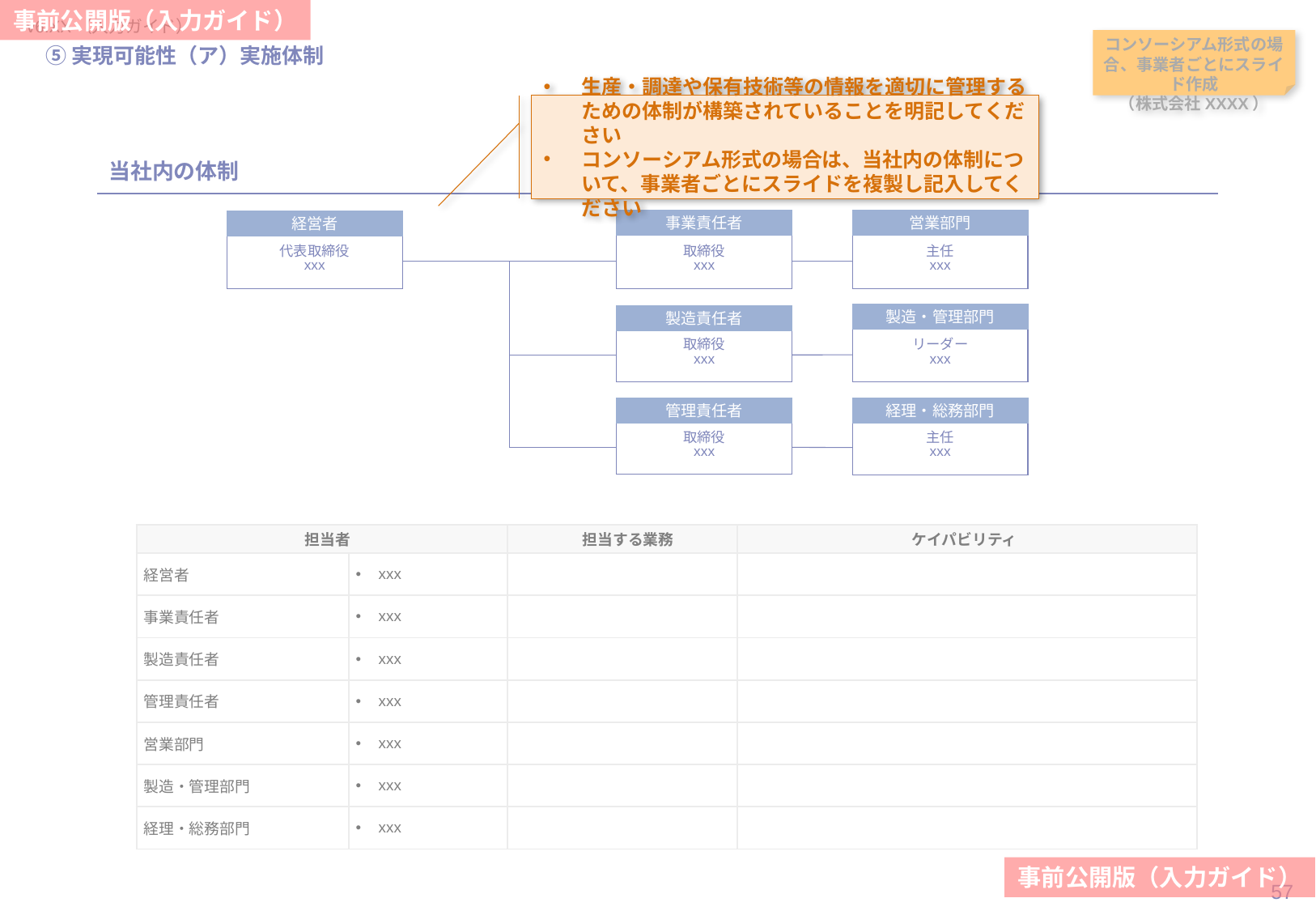

コンソーシアム形式の場合、事業者ごとにスライド作成
（株式会社XXXX）
#
⑤実現可能性（ア）実施体制
当スライドは作成必須
生産・調達や保有技術等の情報を適切に管理するための体制が構築されていることを明記してください
コンソーシアム形式の場合は、当社内の体制について、事業者ごとにスライドを複製し記入してください
当社内の体制
事業責任者
営業部門
経営者
代表取締役
xxx
取締役
xxx
主任
xxx
製造・管理部門
製造責任者
取締役
xxx
リーダー
xxx
管理責任者
経理・総務部門
取締役
xxx
主任
xxx
| 担当者 | 担当者 | 担当する業務 | ケイパビリティ |
| --- | --- | --- | --- |
| 経営者 | xxx |  |  |
| 事業責任者 | xxx |  |  |
| 製造責任者 | xxx |  |  |
| 管理責任者 | xxx |  |  |
| 営業部門 | xxx |  |  |
| 製造・管理部門 | xxx |  |  |
| 経理・総務部門 | xxx |  |  |